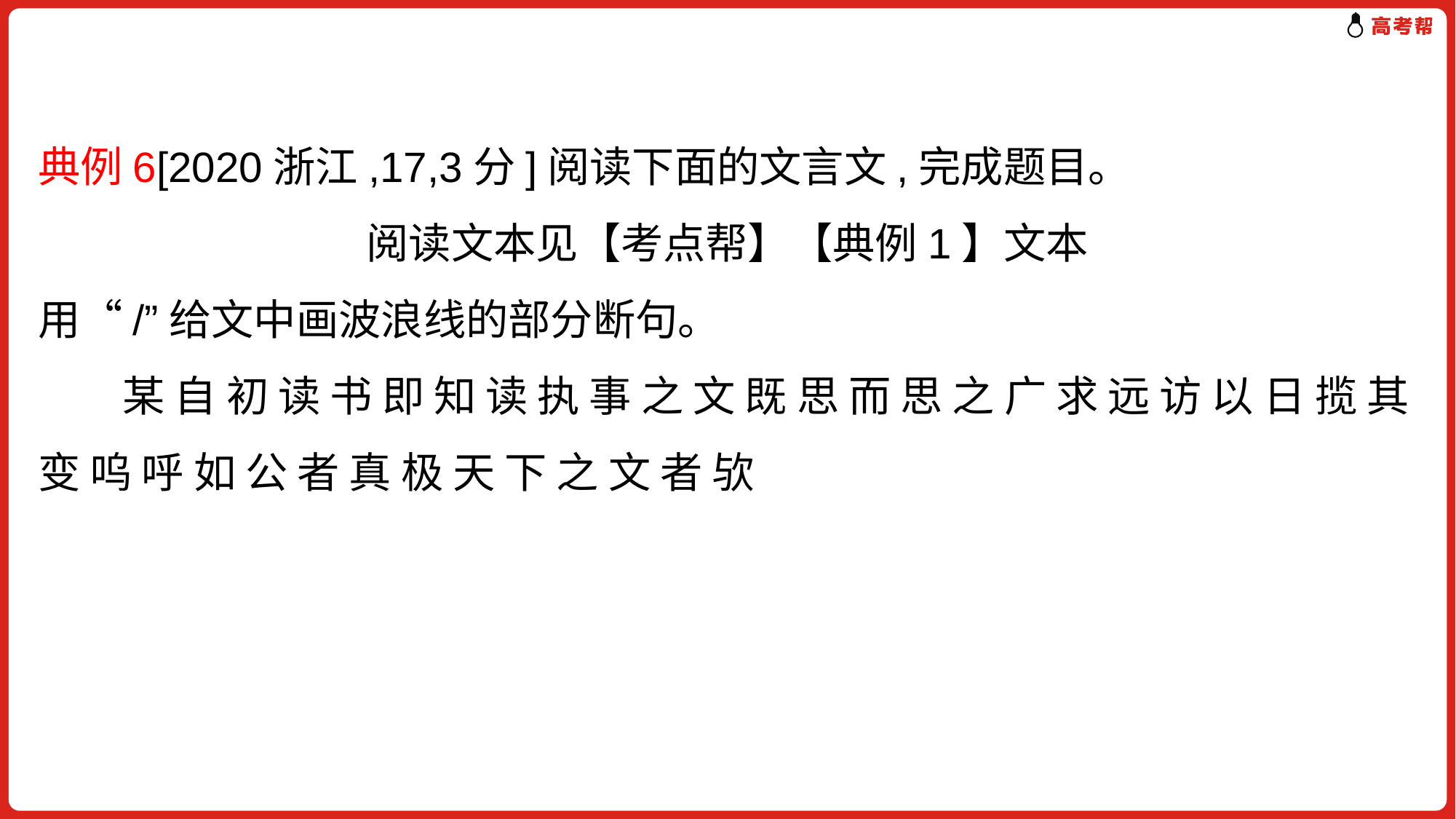

典例6[2020浙江,17,3分]阅读下面的文言文,完成题目。
阅读文本见【考点帮】【典例1】文本
用“/”给文中画波浪线的部分断句。
　　某 自 初 读 书 即 知 读 执 事 之 文 既 思 而 思 之 广 求 远 访 以 日 揽 其 变 呜 呼 如 公 者 真 极 天 下 之 文 者 欤